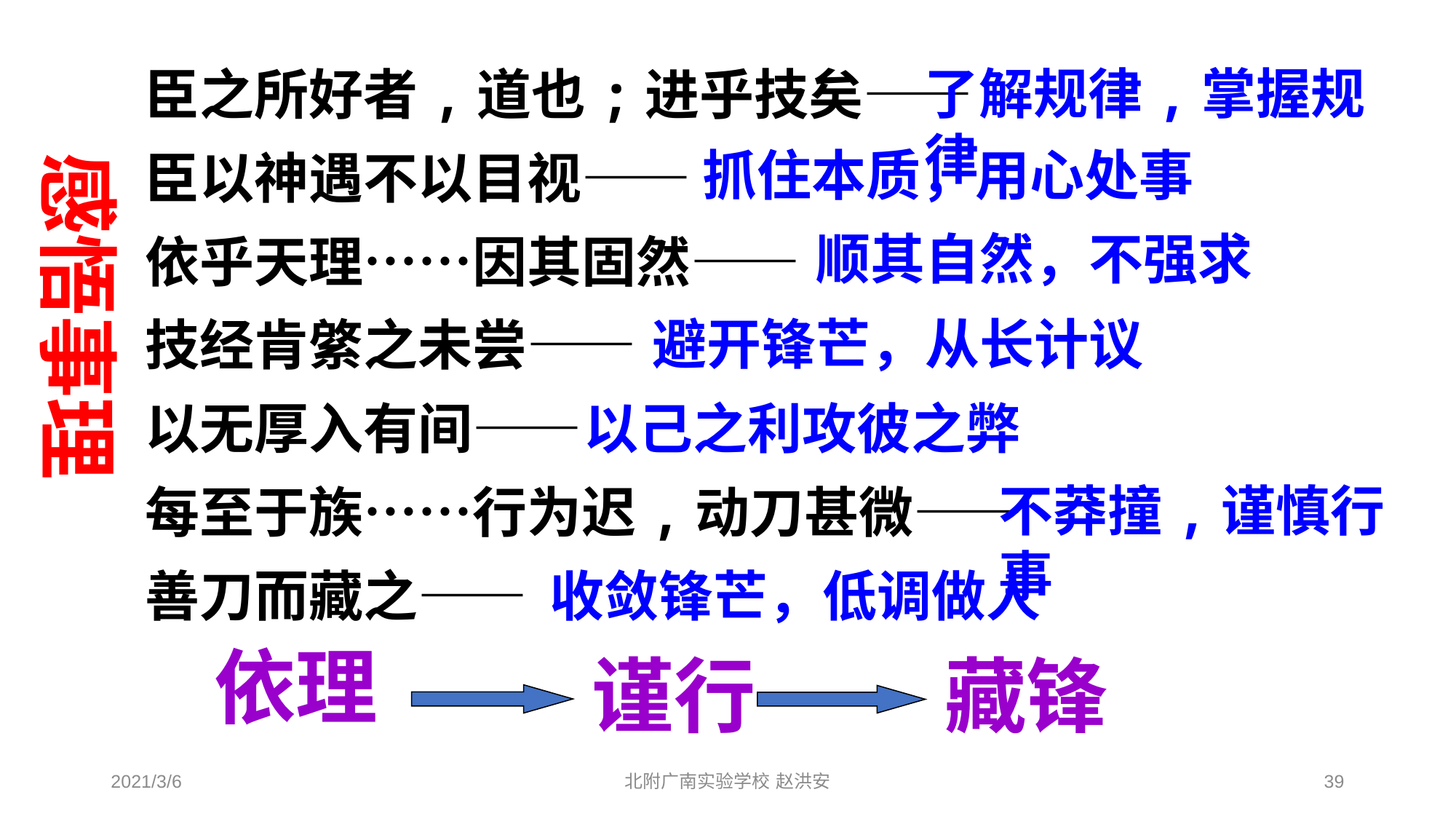

了解规律,掌握规律
臣之所好者,道也;进乎技矣——
臣以神遇不以目视——
依乎天理……因其固然——
技经肯綮之未尝——
以无厚入有间——
每至于族……行为迟,动刀甚微——
善刀而藏之——
感悟事理
抓住本质，用心处事
顺其自然，不强求
避开锋芒，从长计议
以己之利攻彼之弊
不莽撞,谨慎行事
收敛锋芒，低调做人
依理
谨行
藏锋

2021/3/6
北附广南实验学校 赵洪安
39